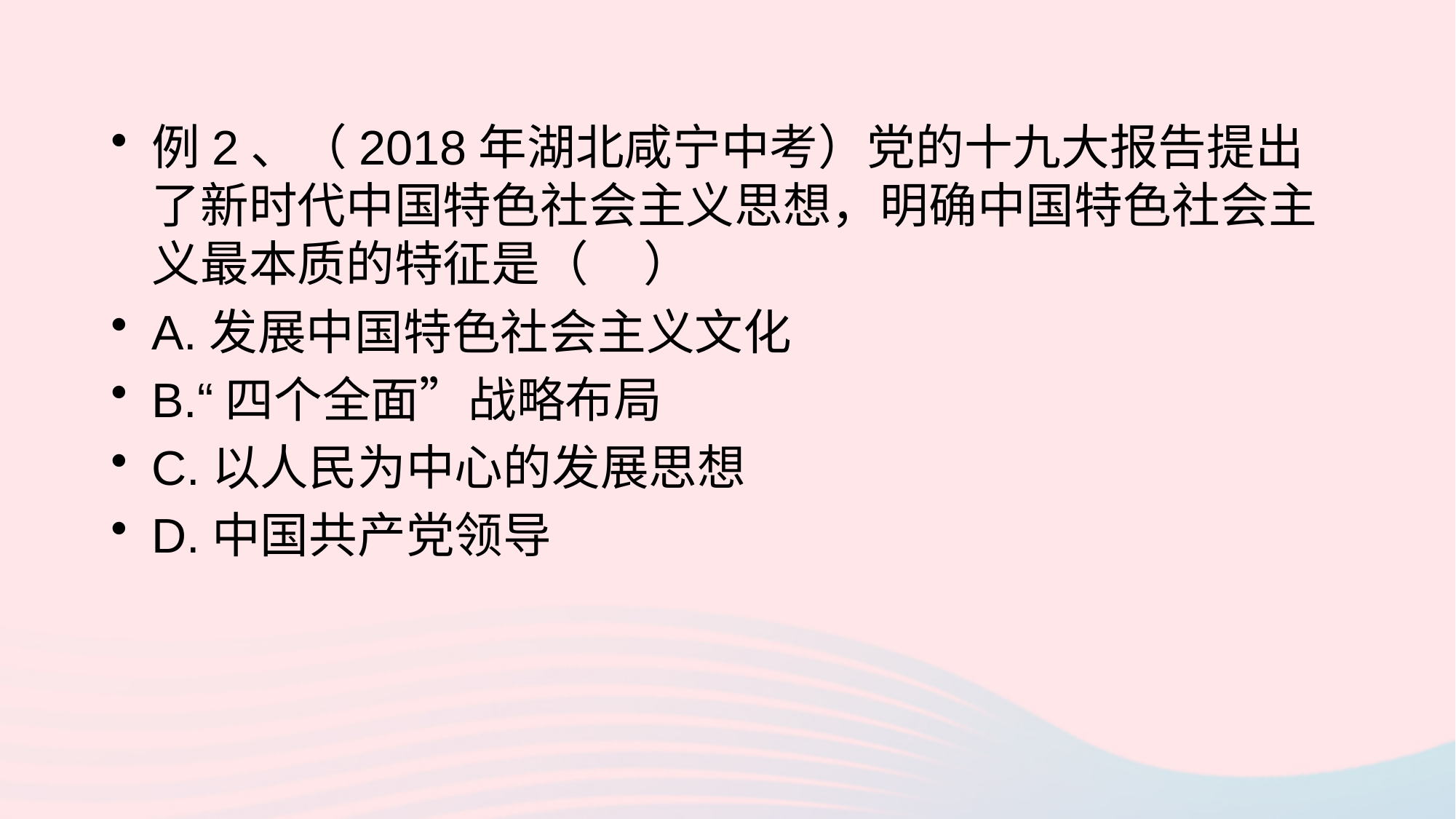

例2、（2018年湖北咸宁中考）党的十九大报告提出了新时代中国特色社会主义思想，明确中国特色社会主义最本质的特征是（     ）
A.发展中国特色社会主义文化
B.“四个全面”战略布局
C.以人民为中心的发展思想
D.中国共产党领导